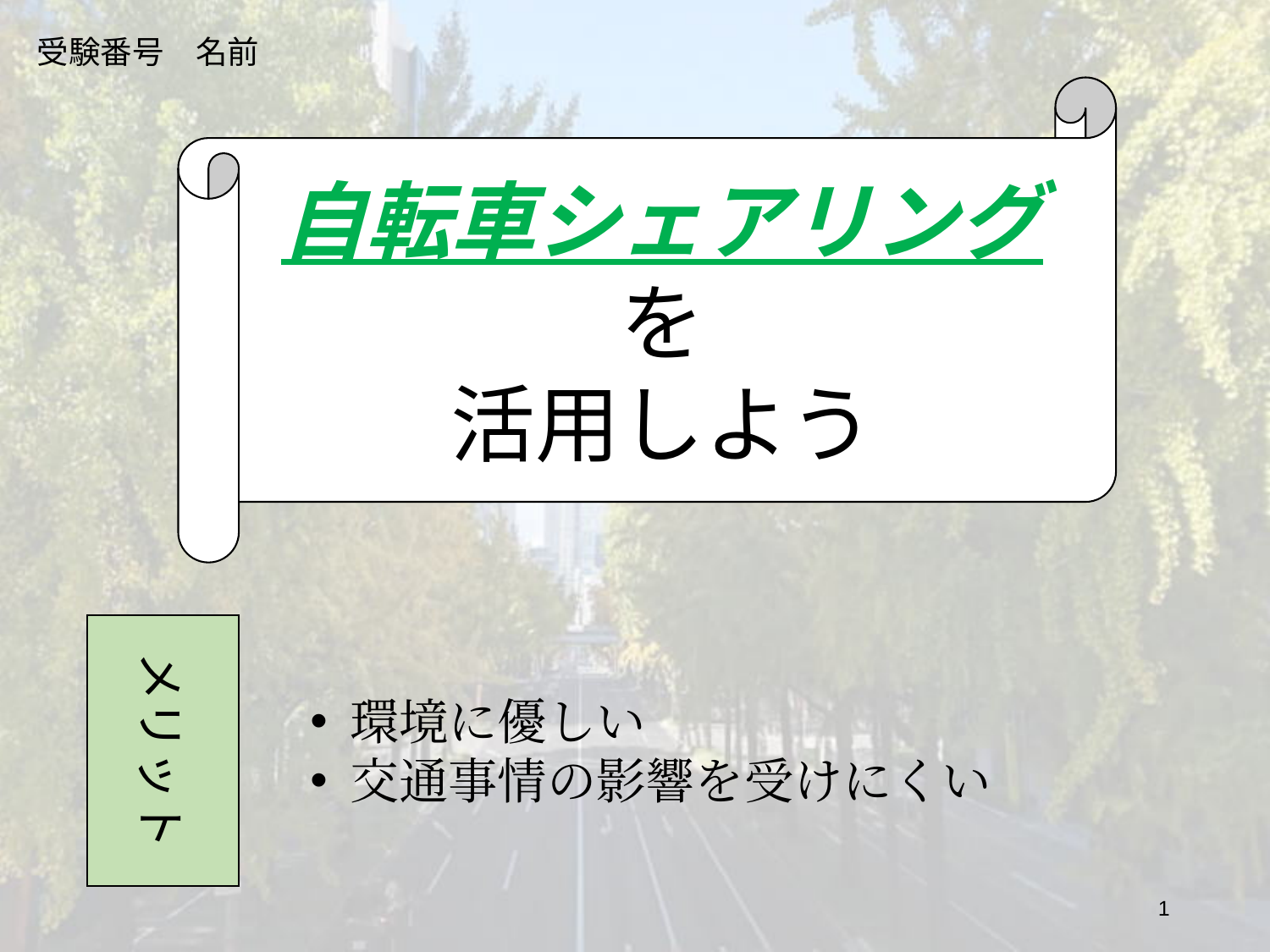

受験番号　名前
自転車シェアリングを
活用しよう
メリット
環境に優しい
交通事情の影響を受けにくい
1